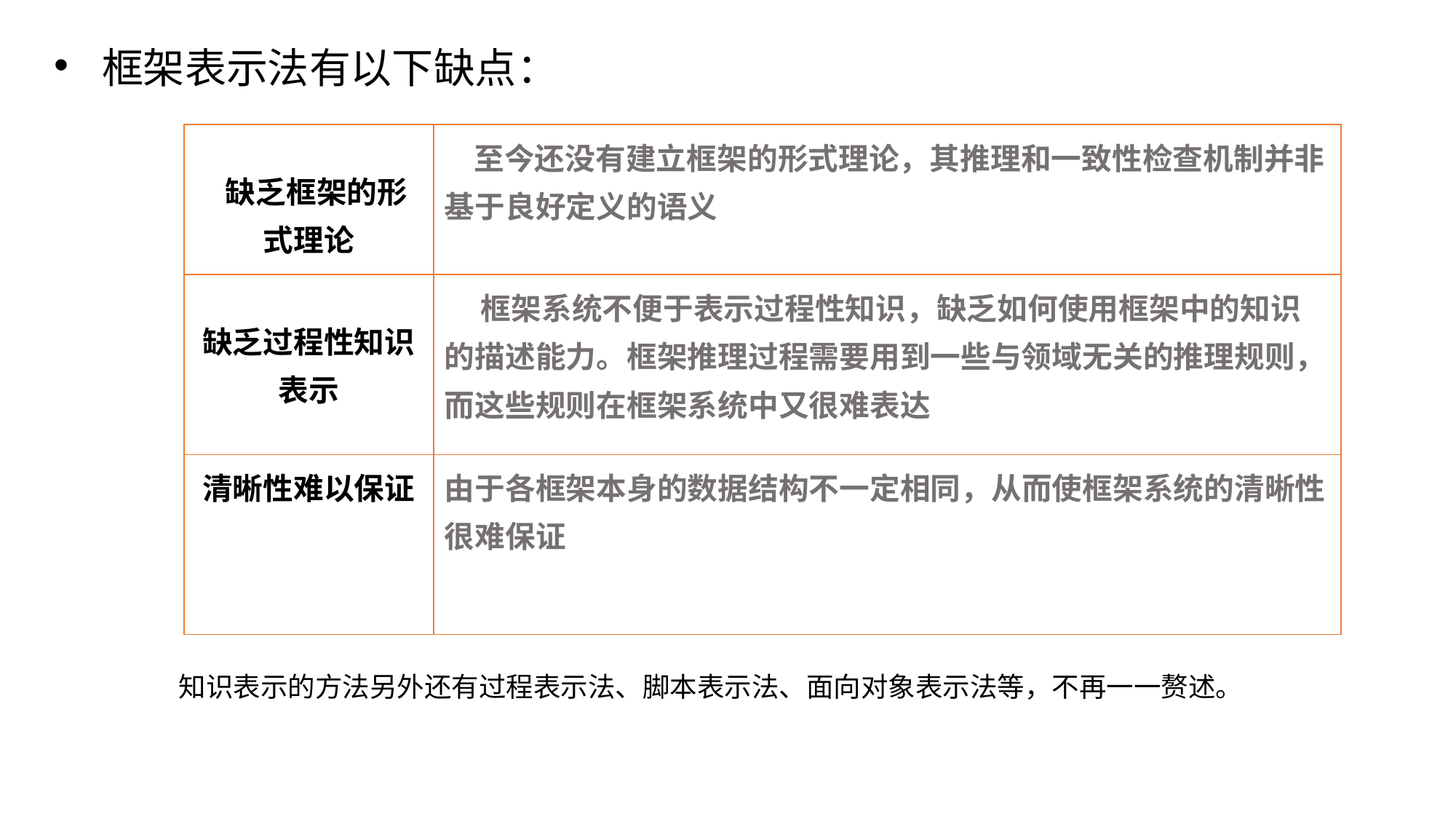

框架表示法有以下缺点：
| 缺乏框架的形式理论 | 至今还没有建立框架的形式理论，其推理和一致性检查机制并非基于良好定义的语义 |
| --- | --- |
| 缺乏过程性知识表示 | 框架系统不便于表示过程性知识，缺乏如何使用框架中的知识的描述能力。框架推理过程需要用到一些与领域无关的推理规则，而这些规则在框架系统中又很难表达 |
| 清晰性难以保证 | 由于各框架本身的数据结构不一定相同，从而使框架系统的清晰性很难保证 |
知识表示的方法另外还有过程表示法、脚本表示法、面向对象表示法等，不再一一赘述。